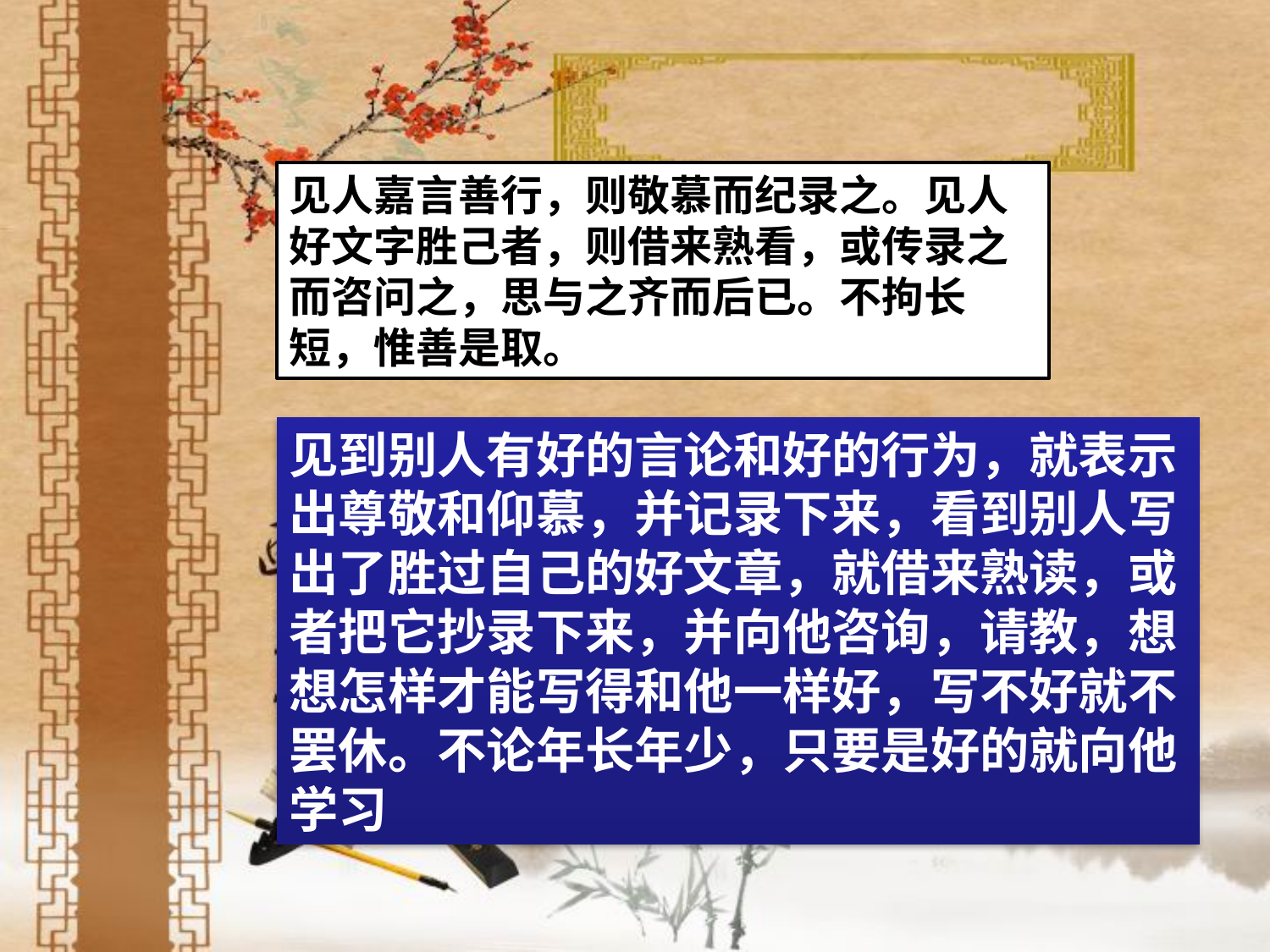

见人嘉言善行，则敬慕而纪录之。见人好文字胜己者，则借来熟看，或传录之而咨问之，思与之齐而后已。不拘长短，惟善是取。
见到别人有好的言论和好的行为，就表示出尊敬和仰慕，并记录下来，看到别人写出了胜过自己的好文章，就借来熟读，或者把它抄录下来，并向他咨询，请教，想想怎样才能写得和他一样好，写不好就不罢休。不论年长年少，只要是好的就向他学习